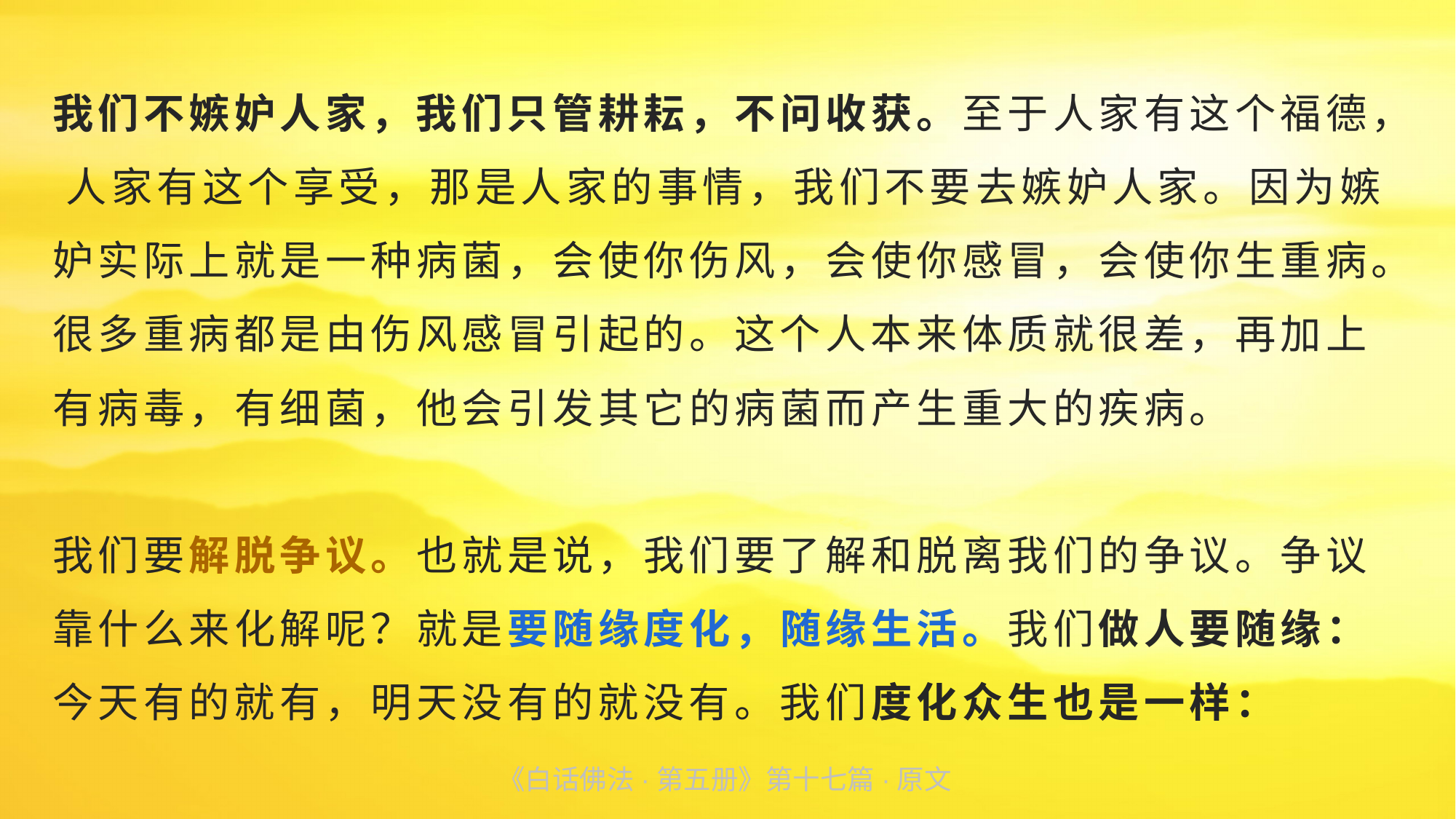

我们不嫉妒人家，我们只管耕耘，不问收获。至于人家有这个福德， 人家有这个享受，那是人家的事情，我们不要去嫉妒人家。因为嫉妒实际上就是一种病菌，会使你伤风，会使你感冒，会使你生重病。很多重病都是由伤风感冒引起的。这个人本来体质就很差，再加上有病毒，有细菌，他会引发其它的病菌而产生重大的疾病。

我们要解脱争议。也就是说，我们要了解和脱离我们的争议。争议靠什么来化解呢？就是要随缘度化，随缘生活。我们做人要随缘：今天有的就有，明天没有的就没有。我们度化众生也是一样：
《白话佛法·第五册》第十七篇·原文